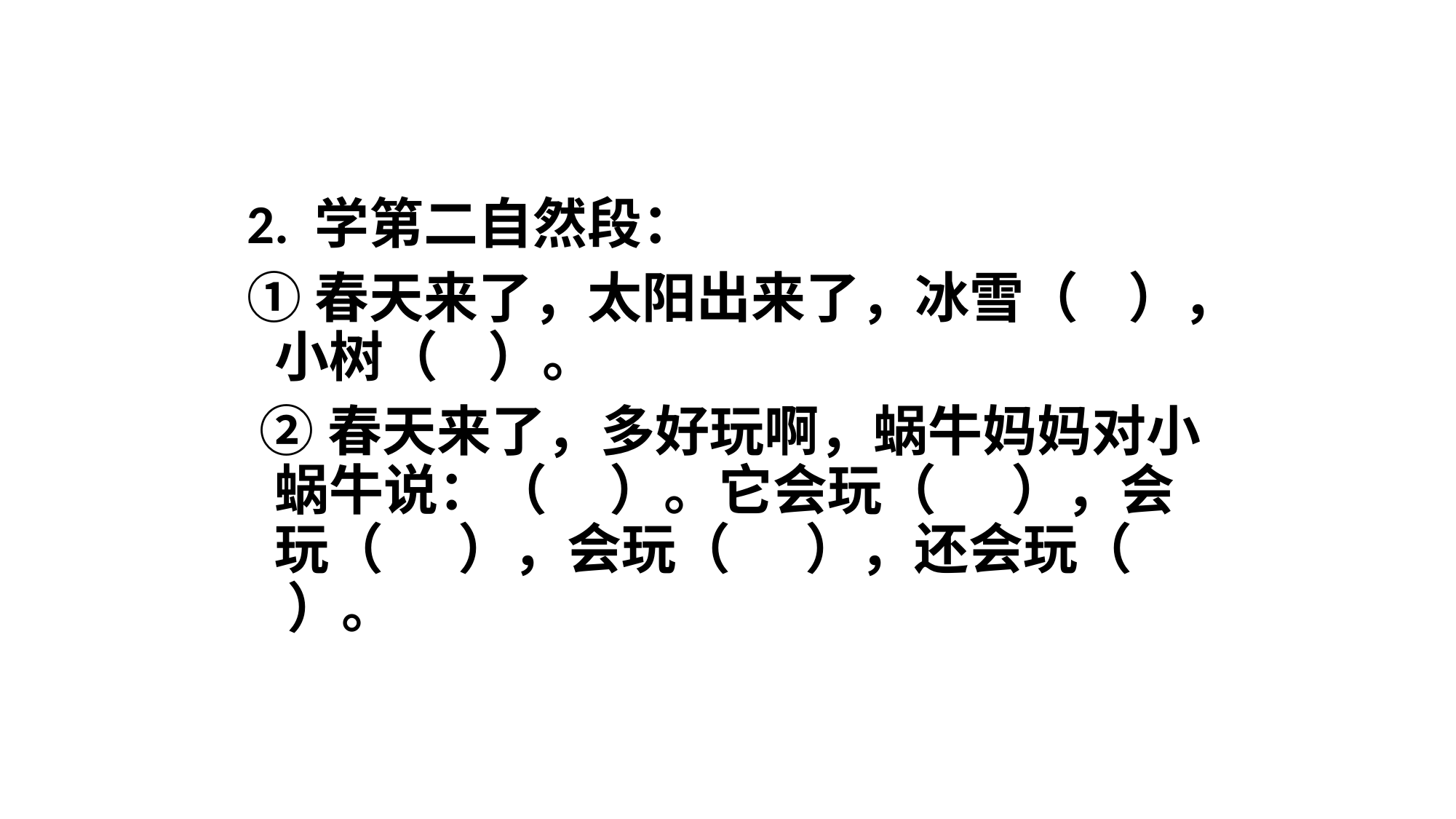

# 2. 学第二自然段：
①春天来了，太阳出来了，冰雪（    ），小树（    ）。
 ②春天来了，多好玩啊，蜗牛妈妈对小蜗牛说：（     ）。它会玩（      ），会玩（      ），会玩（      ），还会玩（      ）。